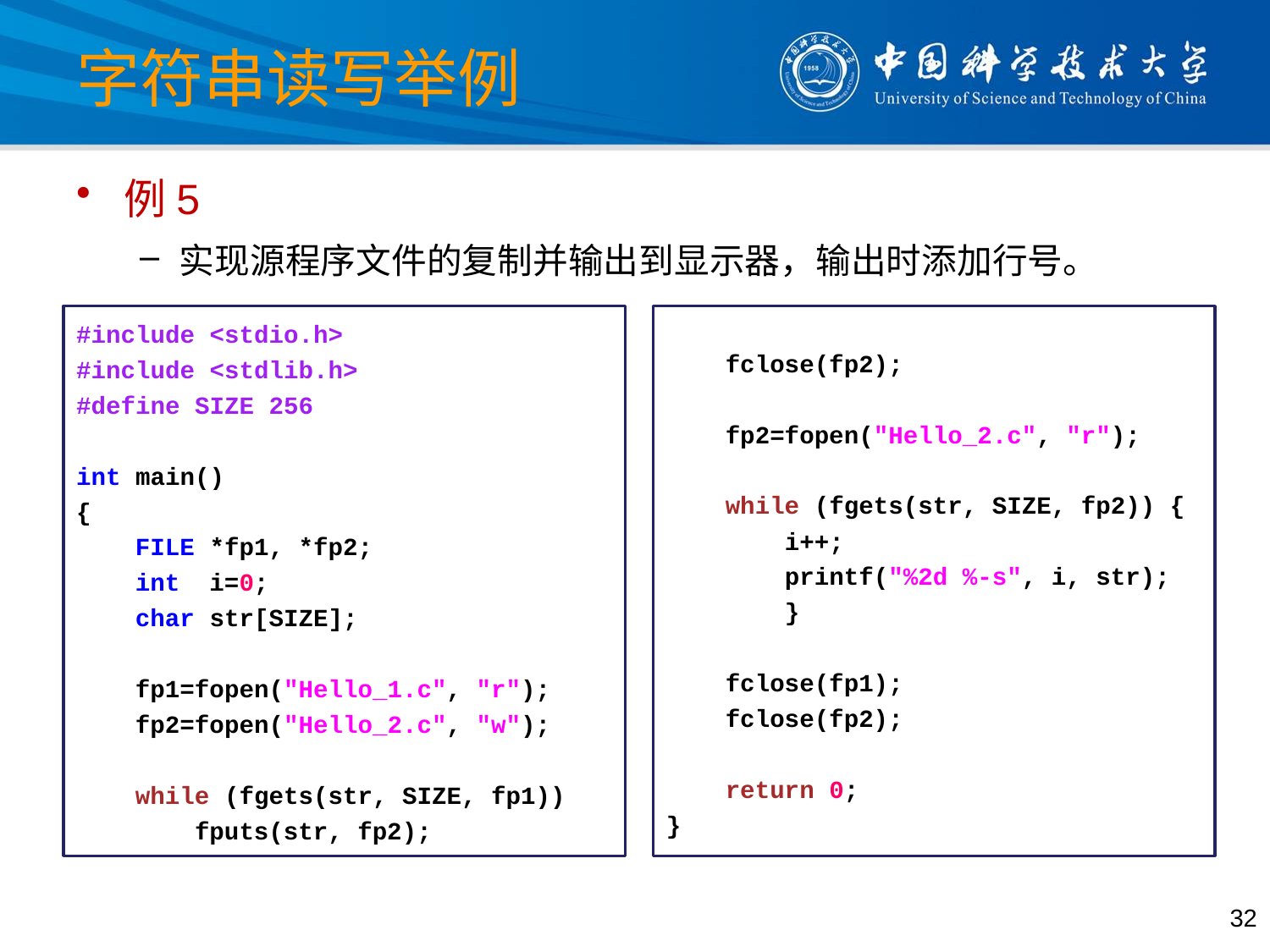

# 字符串读写举例
例5
实现源程序文件的复制并输出到显示器，输出时添加行号。
#include <stdio.h>
#include <stdlib.h>
#define SIZE 256

int main()
{
    FILE *fp1, *fp2;
    int  i=0;
    char str[SIZE];

    fp1=fopen("Hello_1.c", "r");
    fp2=fopen("Hello_2.c", "w");

    while (fgets(str, SIZE, fp1))
        fputs(str, fp2);

    fclose(fp2);

    fp2=fopen("Hello_2.c", "r");

    while (fgets(str, SIZE, fp2)) {
        i++;
        printf("%2d %-s", i, str);
        }

    fclose(fp1);
    fclose(fp2);

    return 0;
}
32